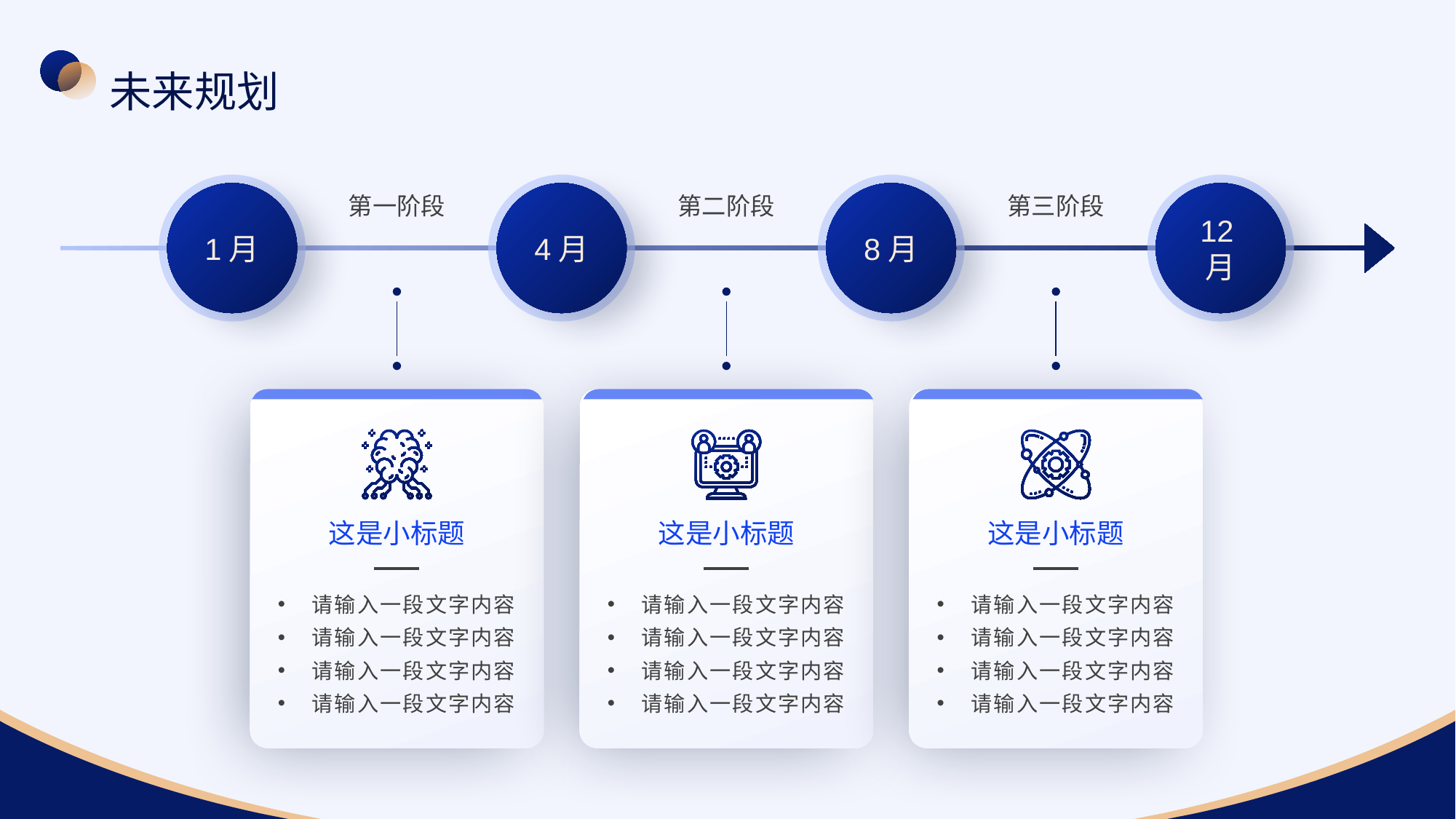

未来规划
1月
4月
8月
12月
1月
4月
8月
12月
第一阶段
第二阶段
第三阶段

这是小标题
这是小标题
这是小标题
请输入一段文字内容
请输入一段文字内容
请输入一段文字内容
请输入一段文字内容
请输入一段文字内容
请输入一段文字内容
请输入一段文字内容
请输入一段文字内容
请输入一段文字内容
请输入一段文字内容
请输入一段文字内容
请输入一段文字内容